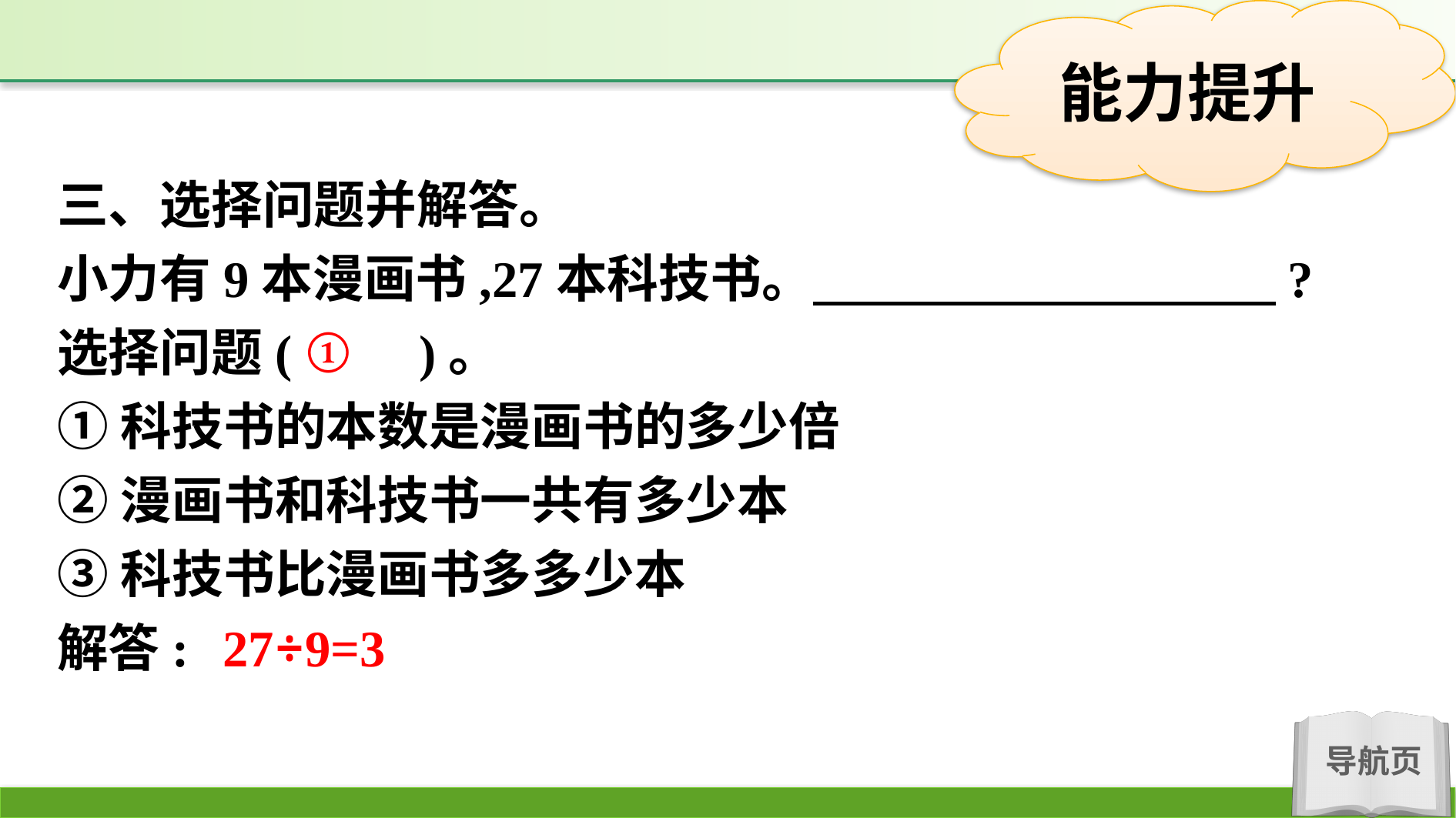

三、选择问题并解答。
小力有9本漫画书,27本科技书。　　　　　　　　　?
选择问题(　　)。
①科技书的本数是漫画书的多少倍
②漫画书和科技书一共有多少本
③科技书比漫画书多多少本
解答:
①
27÷9=3